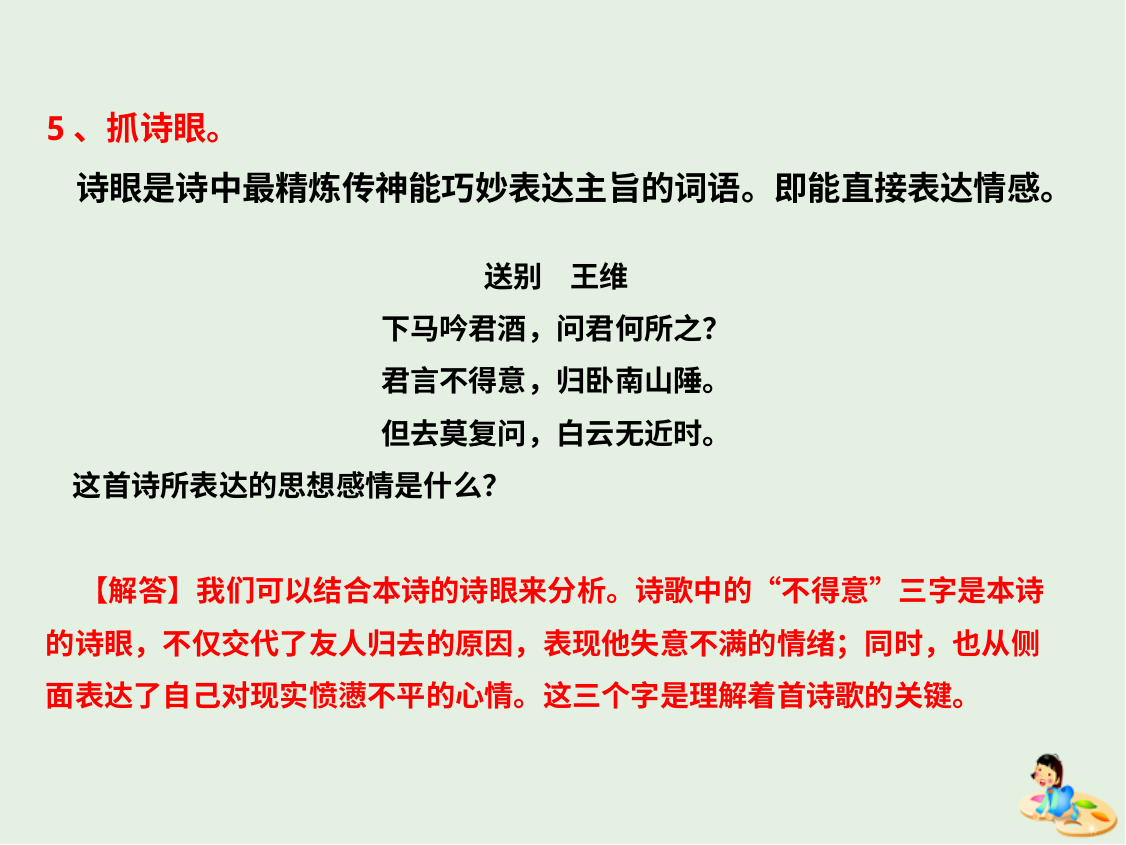

5、抓诗眼。
   诗眼是诗中最精炼传神能巧妙表达主旨的词语。即能直接表达情感。
送别    王维
下马吟君酒，问君何所之？
君言不得意，归卧南山陲。
但去莫复问，白云无近时。
   这首诗所表达的思想感情是什么？

    【解答】我们可以结合本诗的诗眼来分析。诗歌中的“不得意”三字是本诗的诗眼，不仅交代了友人归去的原因，表现他失意不满的情绪；同时，也从侧面表达了自己对现实愤懑不平的心情。这三个字是理解着首诗歌的关键。